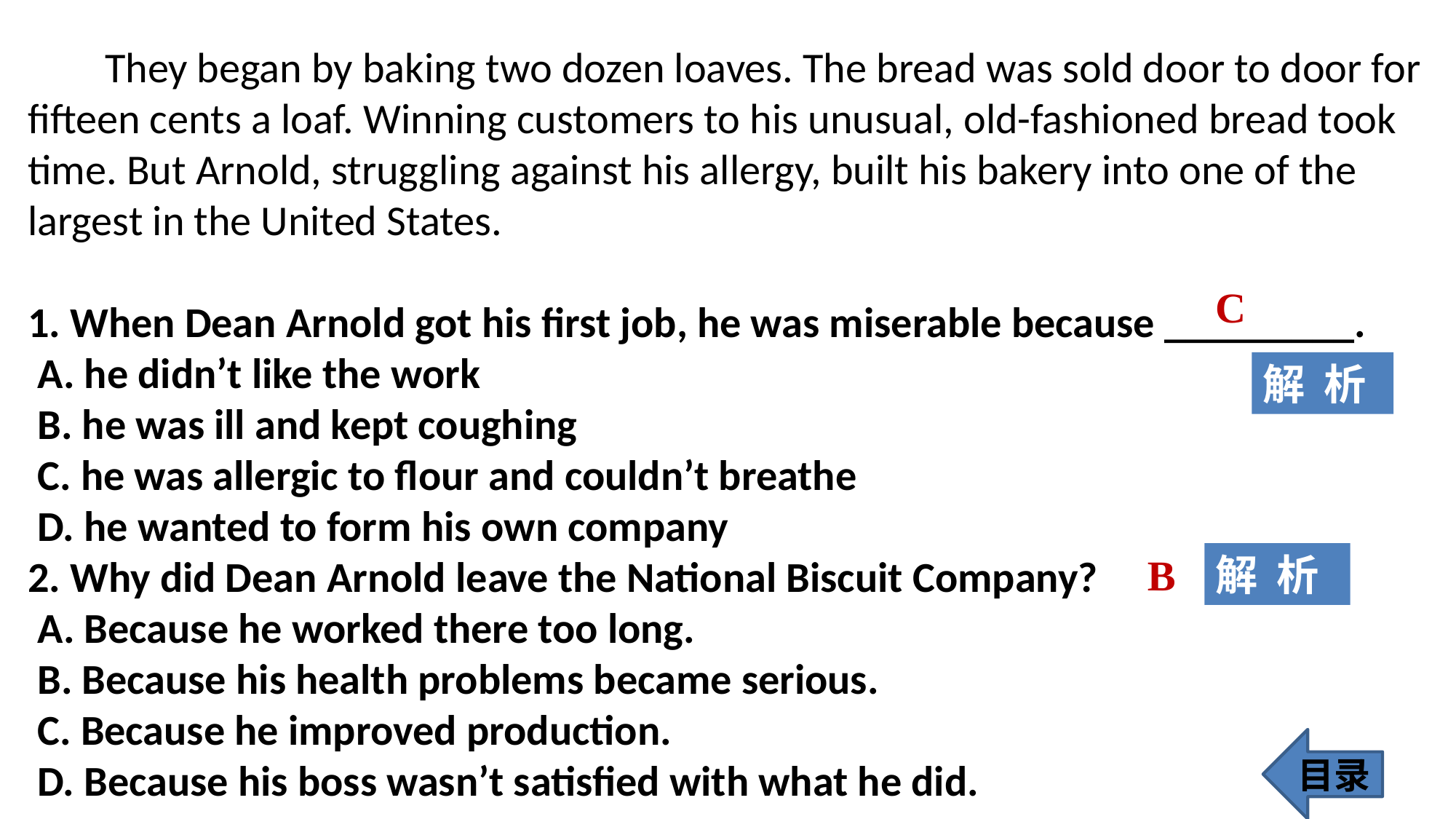

They began by baking two dozen loaves. The bread was sold door to door for fifteen cents a loaf. Winning customers to his unusual, old-fashioned bread took time. But Arnold, struggling against his allergy, built his bakery into one of the largest in the United States.

1. When Dean Arnold got his first job, he was miserable because _________.
 A. he didn’t like the work
 B. he was ill and kept coughing
 C. he was allergic to flour and couldn’t breathe
 D. he wanted to form his own company
2. Why did Dean Arnold leave the National Biscuit Company?
 A. Because he worked there too long.
 B. Because his health problems became serious.
 C. Because he improved production.
 D. Because his boss wasn’t satisfied with what he did.
C
解  析
B
解  析
目录
90